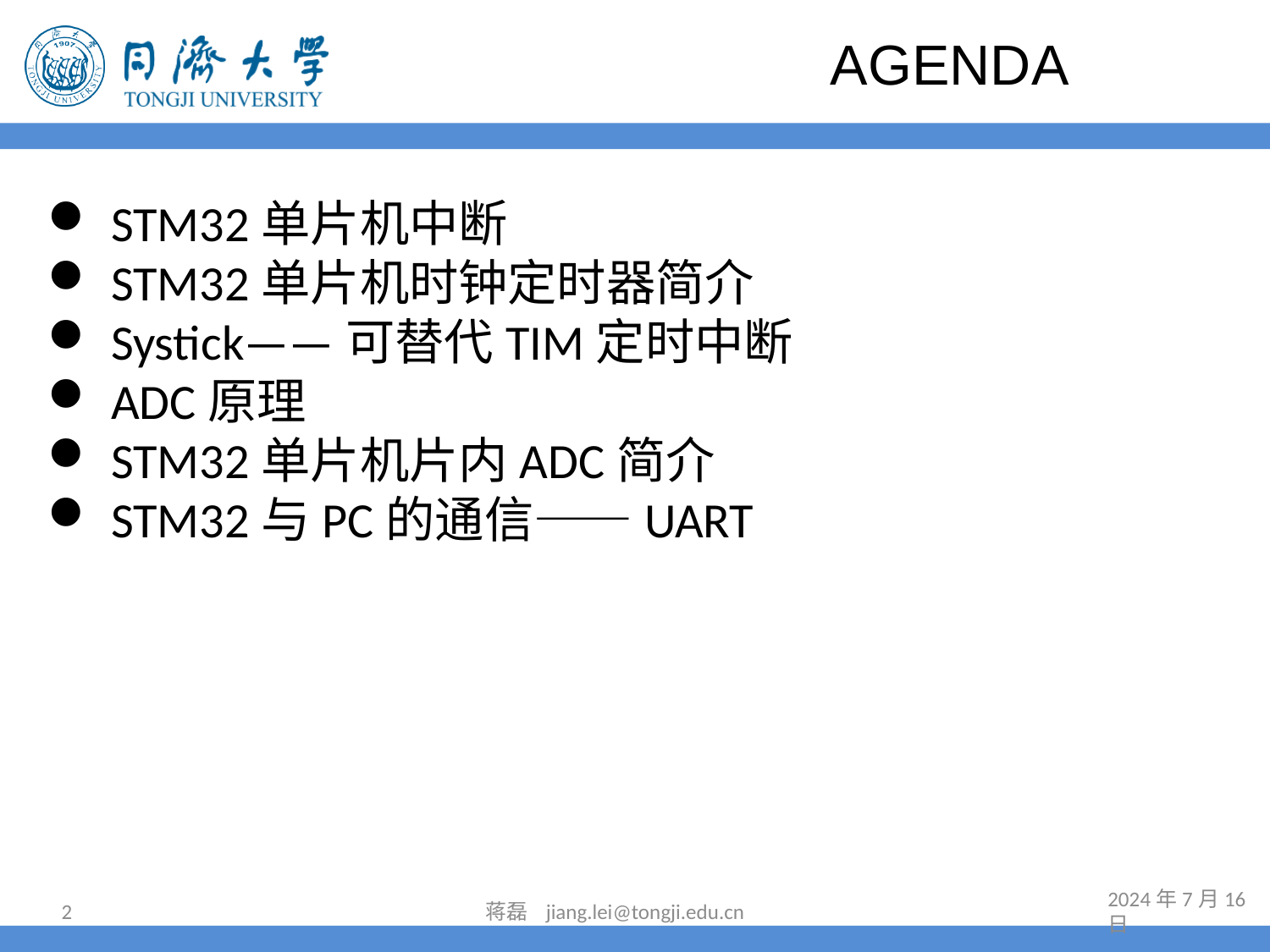

# AGENDA
STM32单片机中断
STM32单片机时钟定时器简介
Systick——可替代TIM定时中断
ADC原理
STM32单片机片内ADC简介
STM32与PC的通信——UART
2
蒋磊  jiang.lei@tongji.edu.cn
2024年7月16日